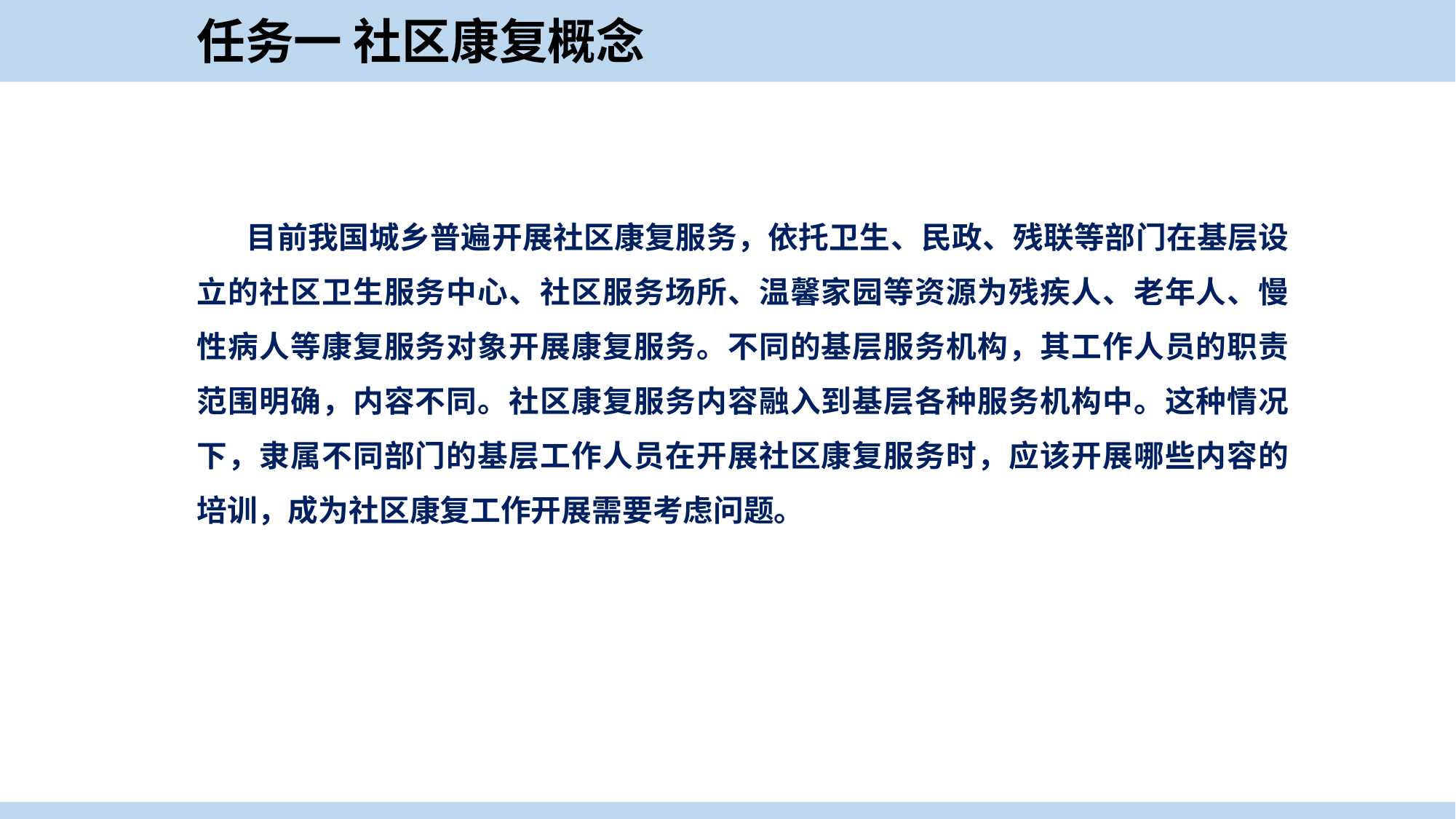

任务一 社区康复概念
      目前我国城乡普遍开展社区康复服务，依托卫生、民政、残联等部门在基层设立的社区卫生服务中心、社区服务场所、温馨家园等资源为残疾人、老年人、慢性病人等康复服务对象开展康复服务。不同的基层服务机构，其工作人员的职责范围明确，内容不同。社区康复服务内容融入到基层各种服务机构中。这种情况下，隶属不同部门的基层工作人员在开展社区康复服务时，应该开展哪些内容的培训，成为社区康复工作开展需要考虑问题。